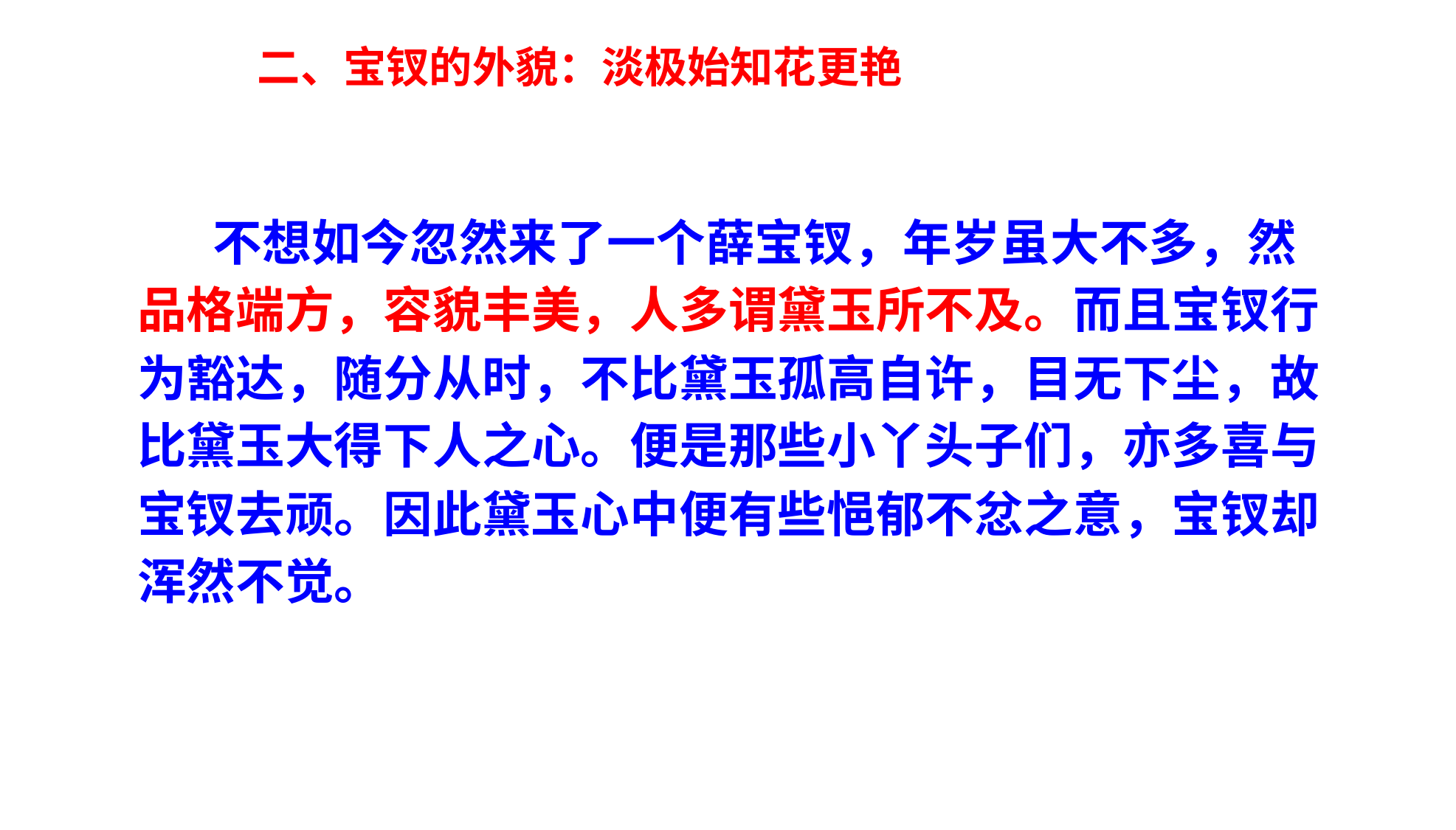

二、宝钗的外貌：淡极始知花更艳
           不想如今忽然来了一个薛宝钗，年岁虽大不多，然品格端方，容貌丰美，人多谓黛玉所不及。而且宝钗行为豁达，随分从时，不比黛玉孤高自许，目无下尘，故比黛玉大得下人之心。便是那些小丫头子们，亦多喜与宝钗去顽。因此黛玉心中便有些悒郁不忿之意，宝钗却浑然不觉。